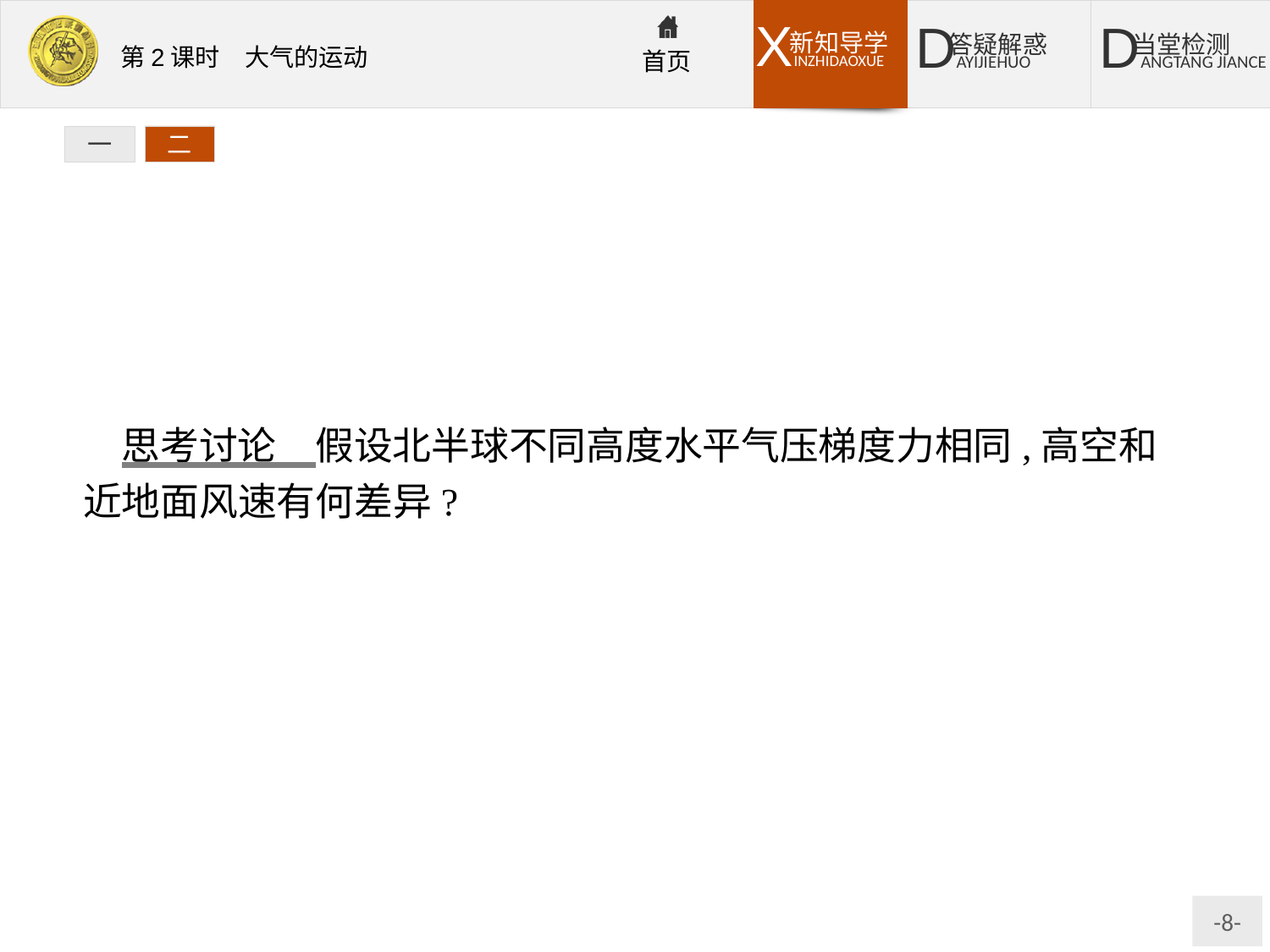

一
二
　思考讨论　假设北半球不同高度水平气压梯度力相同,高空和近地面风速有何差异?
提示:由于高空没有摩擦力,所以高空的风速大于近地面。